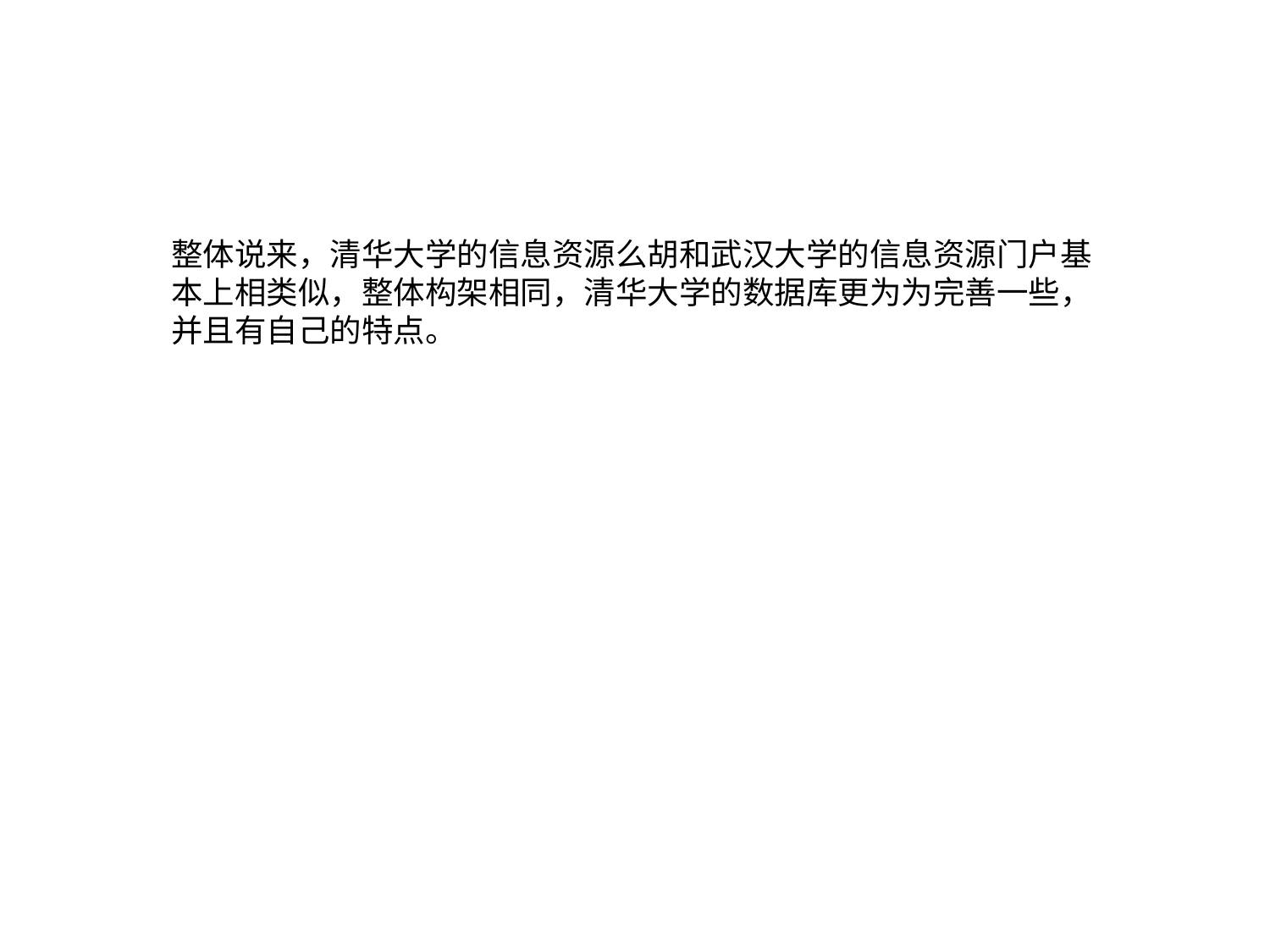

整体说来，清华大学的信息资源么胡和武汉大学的信息资源门户基本上相类似，整体构架相同，清华大学的数据库更为为完善一些，并且有自己的特点。